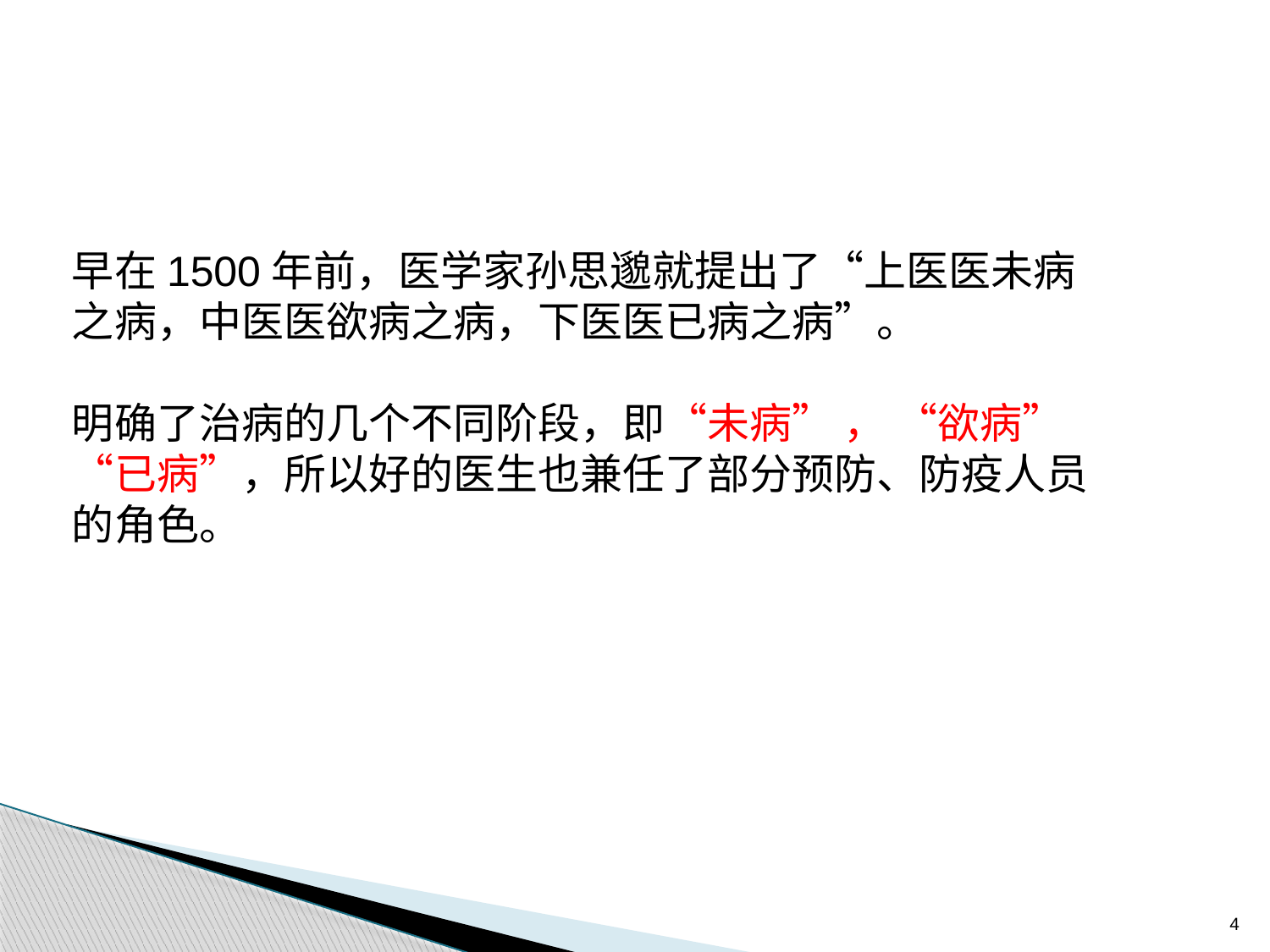

#

早在1500年前，医学家孙思邈就提出了“上医医未病之病，中医医欲病之病，下医医已病之病”。

明确了治病的几个不同阶段，即“未病” ， “欲病” “已病”，所以好的医生也兼任了部分预防、防疫人员的角色。

4